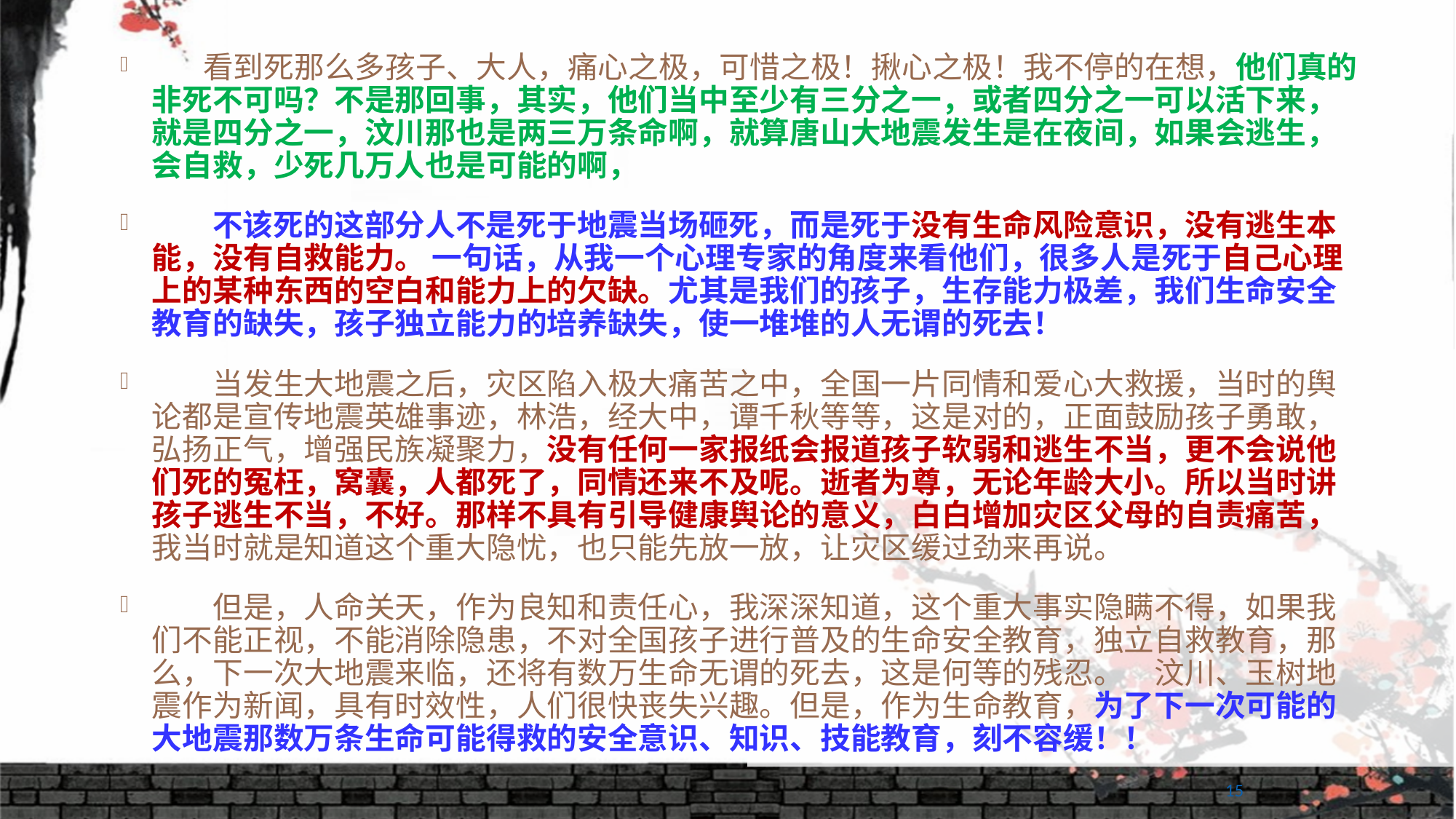

看到死那么多孩子、大人，痛心之极，可惜之极！揪心之极！我不停的在想，他们真的非死不可吗？不是那回事，其实，他们当中至少有三分之一，或者四分之一可以活下来，就是四分之一，汶川那也是两三万条命啊，就算唐山大地震发生是在夜间，如果会逃生，会自救，少死几万人也是可能的啊，
　　不该死的这部分人不是死于地震当场砸死，而是死于没有生命风险意识，没有逃生本能，没有自救能力。 一句话，从我一个心理专家的角度来看他们，很多人是死于自己心理上的某种东西的空白和能力上的欠缺。尤其是我们的孩子，生存能力极差，我们生命安全教育的缺失，孩子独立能力的培养缺失，使一堆堆的人无谓的死去！
　　当发生大地震之后，灾区陷入极大痛苦之中，全国一片同情和爱心大救援，当时的舆论都是宣传地震英雄事迹，林浩，经大中，谭千秋等等，这是对的，正面鼓励孩子勇敢，弘扬正气，增强民族凝聚力，没有任何一家报纸会报道孩子软弱和逃生不当，更不会说他们死的冤枉，窝囊，人都死了，同情还来不及呢。逝者为尊，无论年龄大小。所以当时讲孩子逃生不当，不好。那样不具有引导健康舆论的意义，白白增加灾区父母的自责痛苦，我当时就是知道这个重大隐忧，也只能先放一放，让灾区缓过劲来再说。
　　但是，人命关天，作为良知和责任心，我深深知道，这个重大事实隐瞒不得，如果我们不能正视，不能消除隐患，不对全国孩子进行普及的生命安全教育，独立自救教育，那么，下一次大地震来临，还将有数万生命无谓的死去，这是何等的残忍。　汶川、玉树地震作为新闻，具有时效性，人们很快丧失兴趣。但是，作为生命教育，为了下一次可能的大地震那数万条生命可能得救的安全意识、知识、技能教育，刻不容缓！！

15